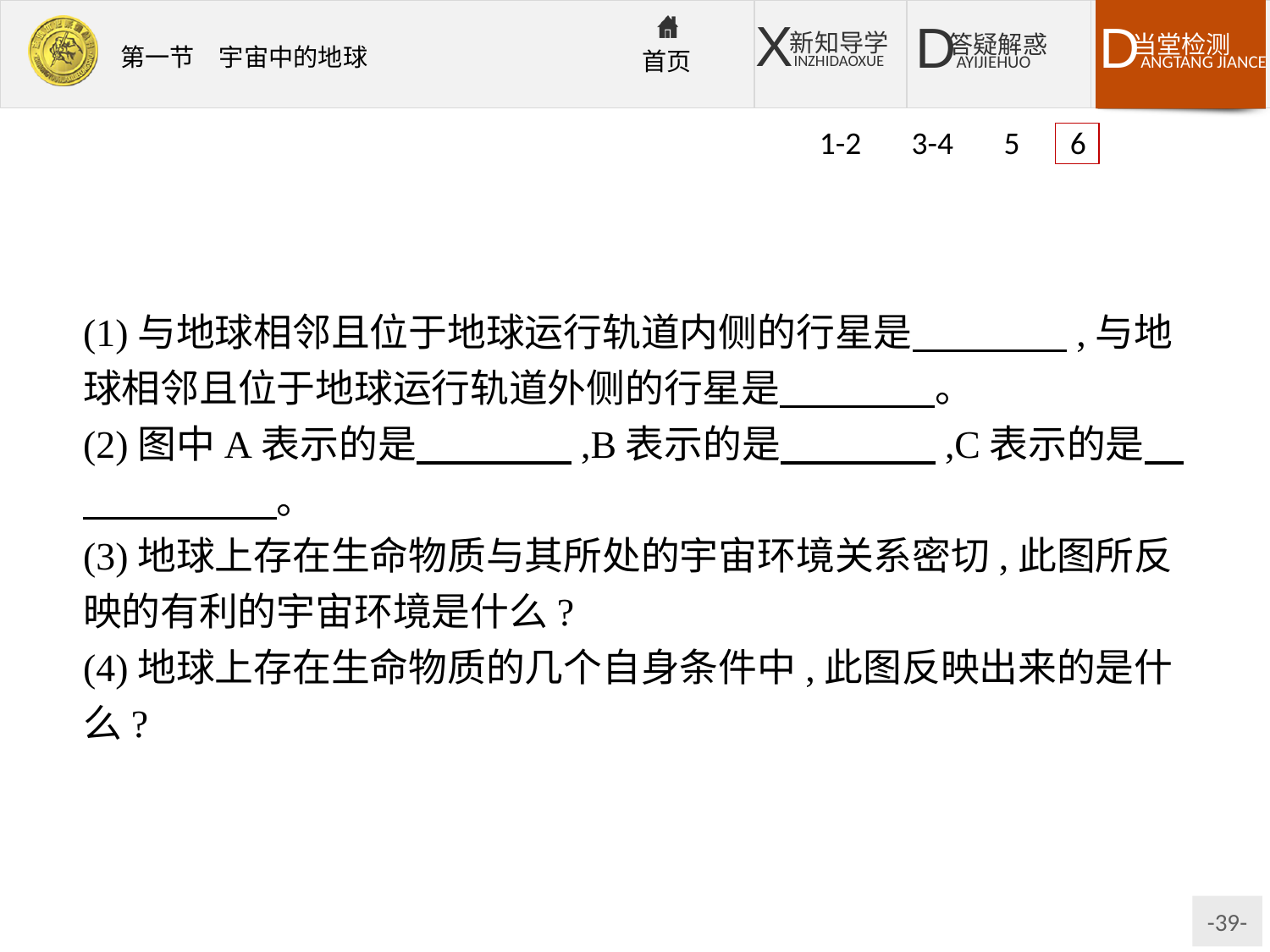

1-2       3-4       5       6

(1)与地球相邻且位于地球运行轨道内侧的行星是　　　　,与地球相邻且位于地球运行轨道外侧的行星是　　　　。
(2)图中A表示的是　　　　,B表示的是　　　　,C表示的是　　　　　　。
(3)地球上存在生命物质与其所处的宇宙环境关系密切,此图所反映的有利的宇宙环境是什么?
(4)地球上存在生命物质的几个自身条件中,此图反映出来的是什么?